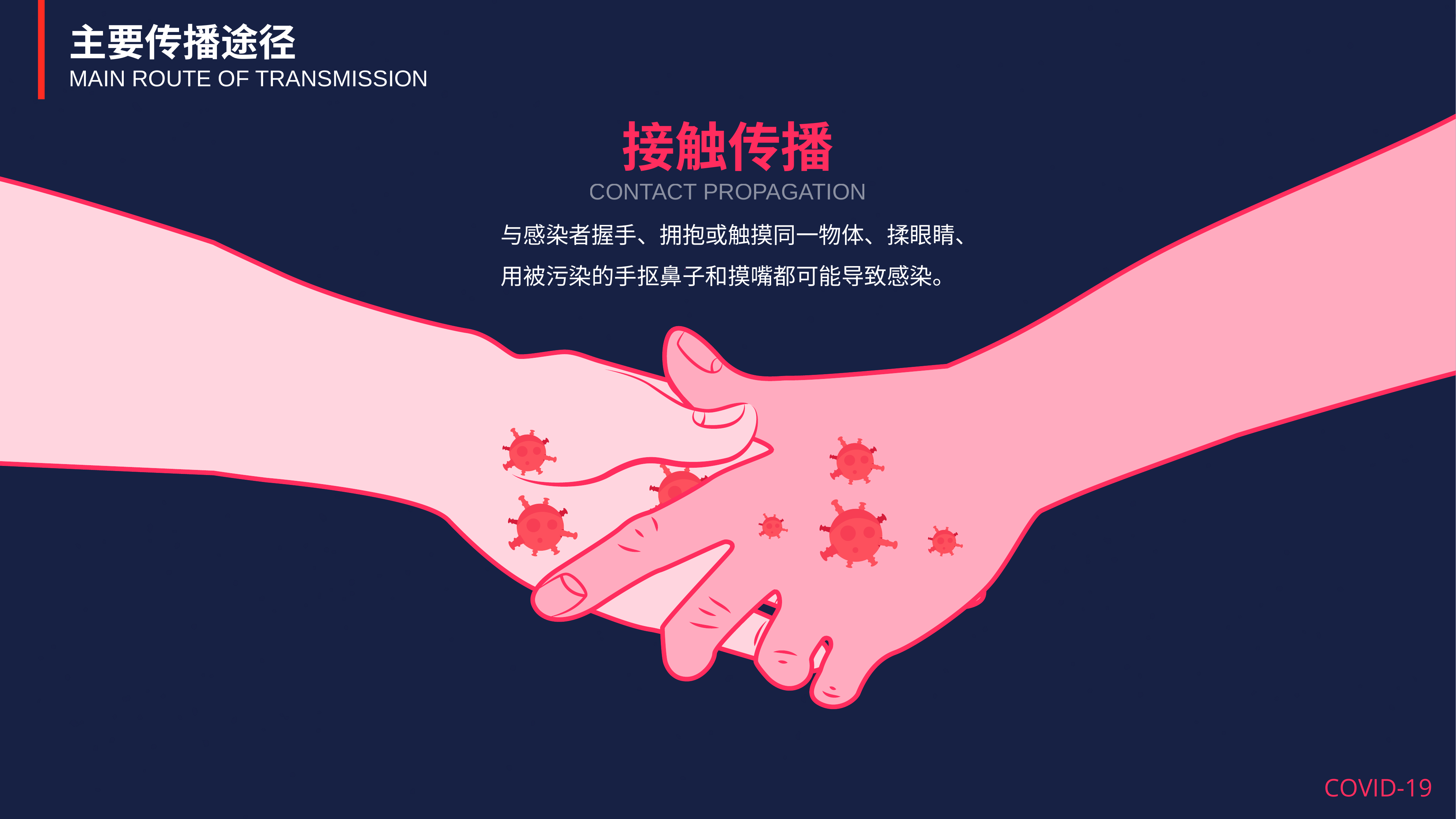

主要传播途径
MAIN ROUTE OF TRANSMISSION

接触传播
CONTACT PROPAGATION

与感染者握手、拥抱或触摸同一物体、揉眼睛、用被污染的手抠鼻子和摸嘴都可能导致感染。